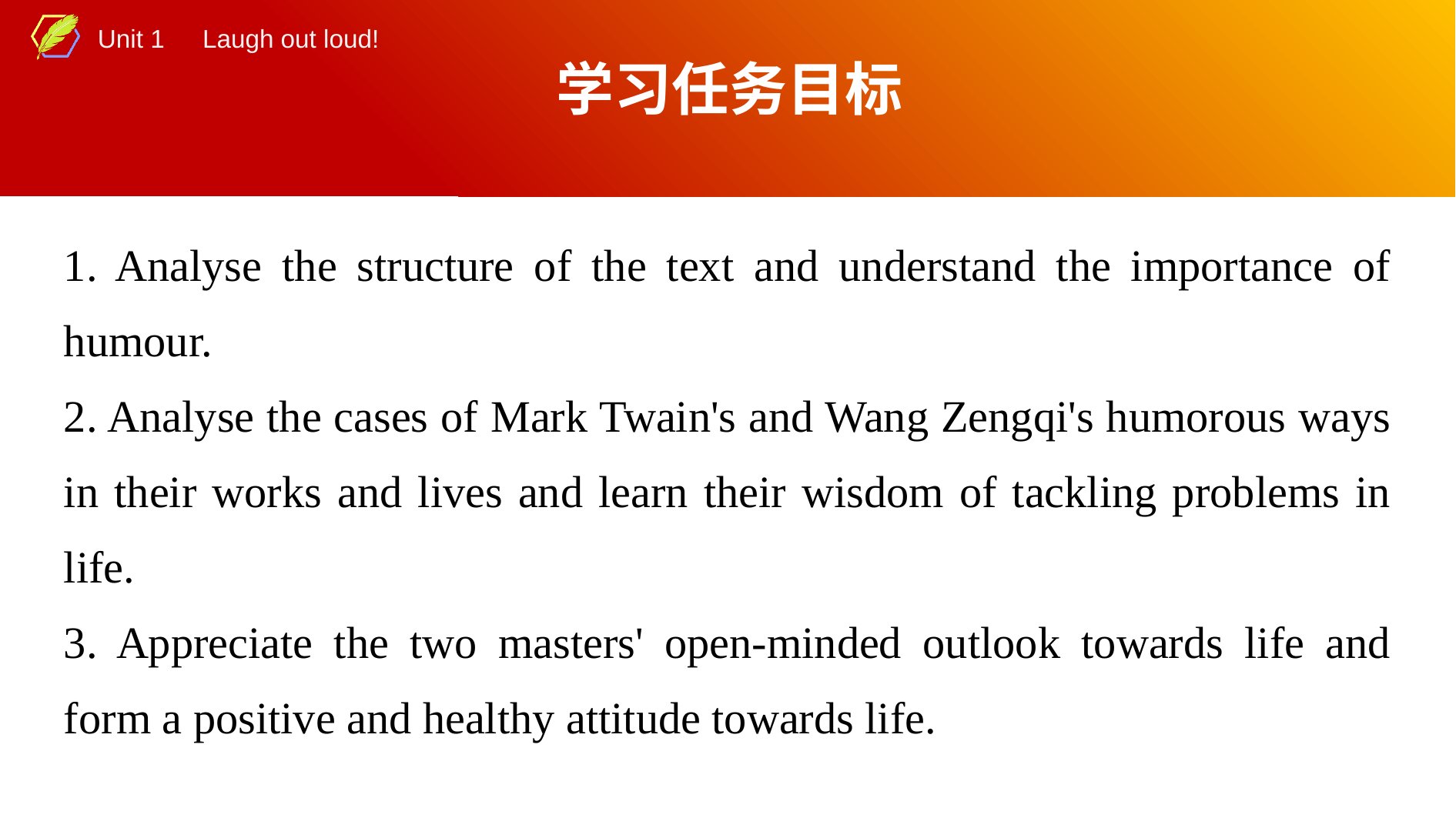

学习任务目标
1. Analyse the structure of the text and understand the importance of humour.
2. Analyse the cases of Mark Twain's and Wang Zengqi's humorous ways in their works and lives and learn their wisdom of tackling problems in life.
3. Appreciate the two masters' open-minded outlook towards life and form a positive and healthy attitude towards life.